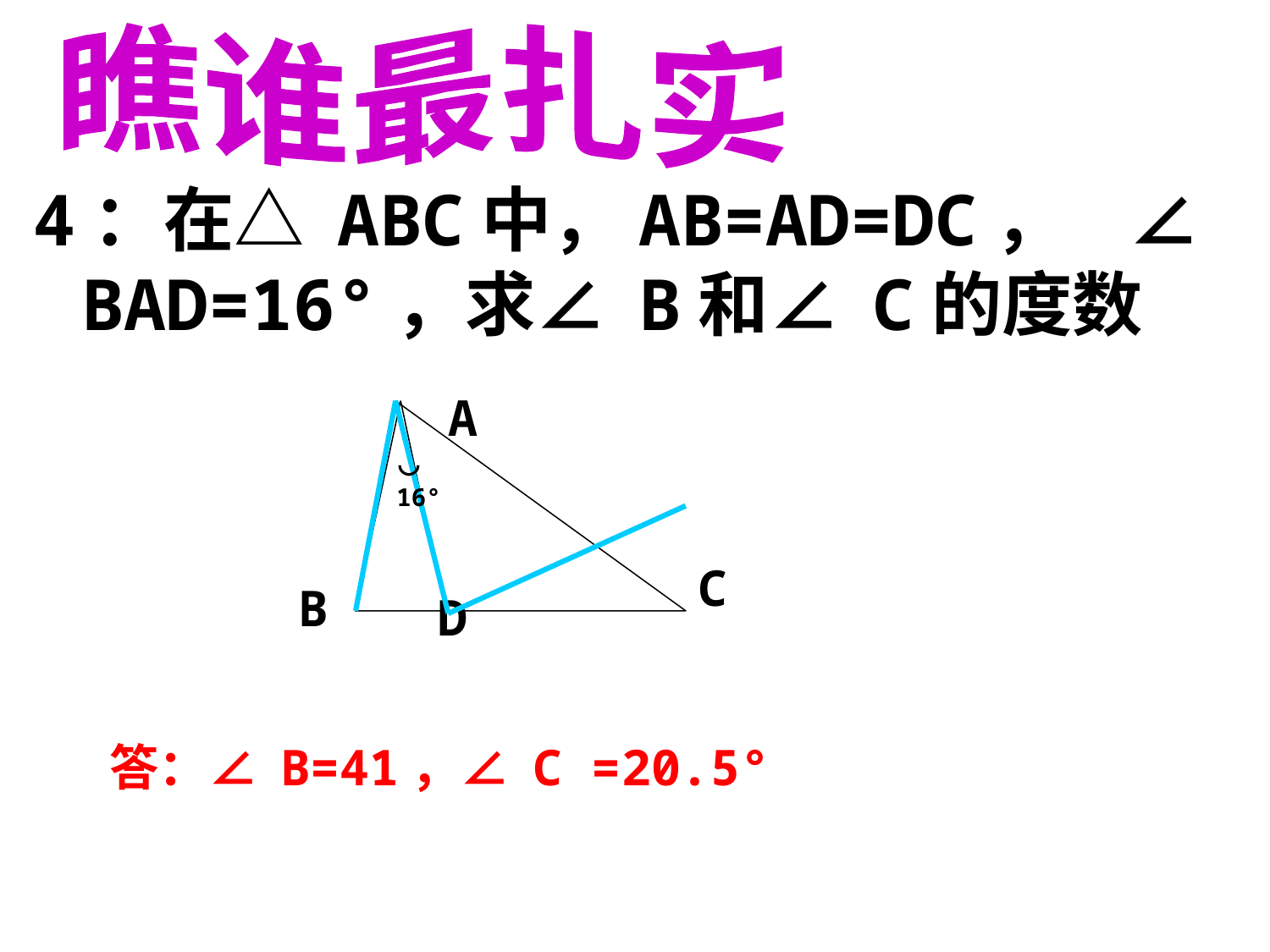

瞧谁最扎实
4：在△ ABC中，AB=AD=DC，    ∠BAD=16°，求∠ B和∠ C的度数

A
C

B
D
⌒

16°
 答：∠ B=41，∠ C =20.5°